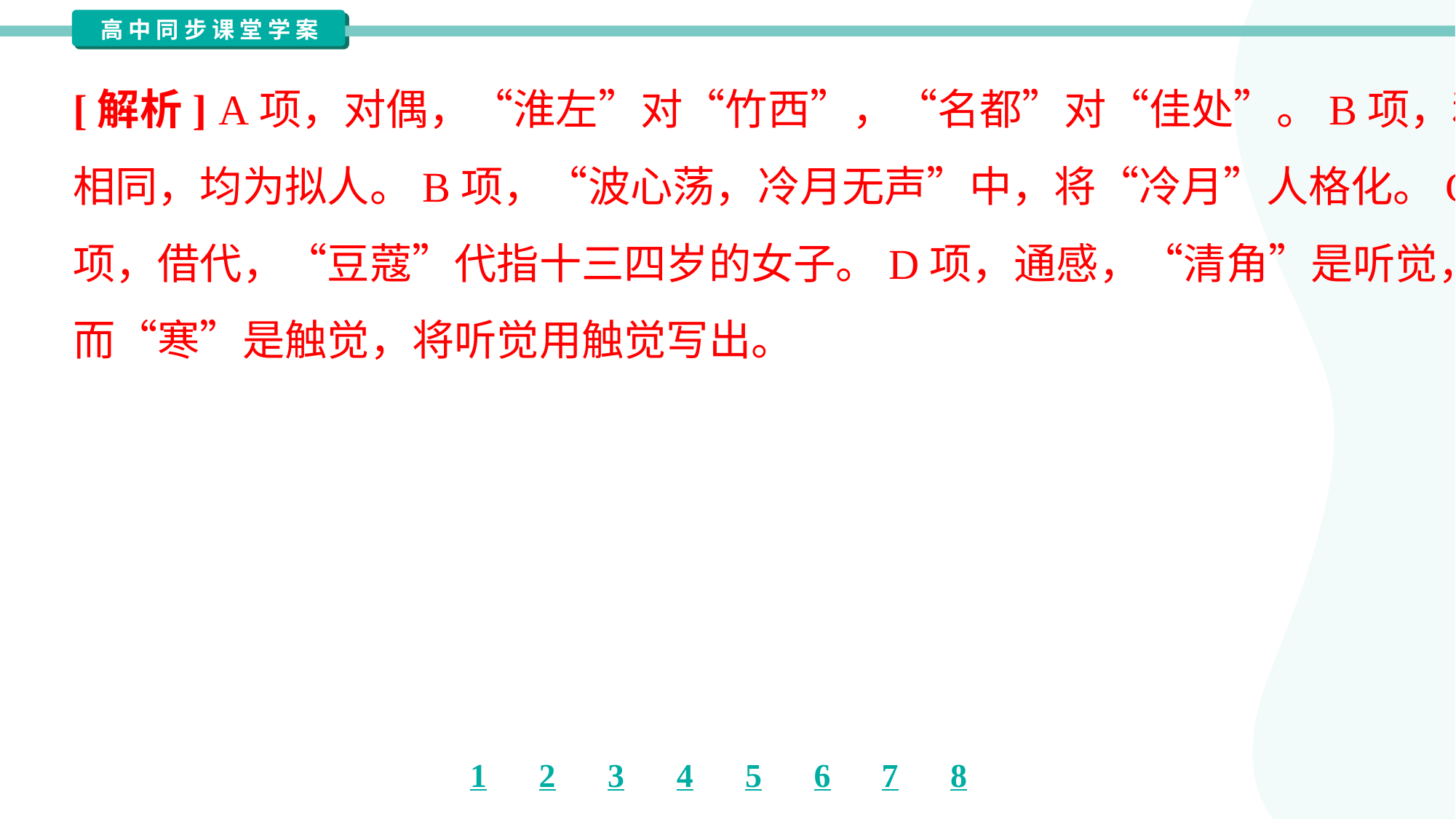

[解析] A项，对偶，“淮左”对“竹西”，“名都”对“佳处”。B项，和例句
相同，均为拟人。B项，“波心荡，冷月无声”中，将“冷月”人格化。C
项，借代，“豆蔻”代指十三四岁的女子。D项，通感，“清角”是听觉，
而“寒”是触觉，将听觉用触觉写出。